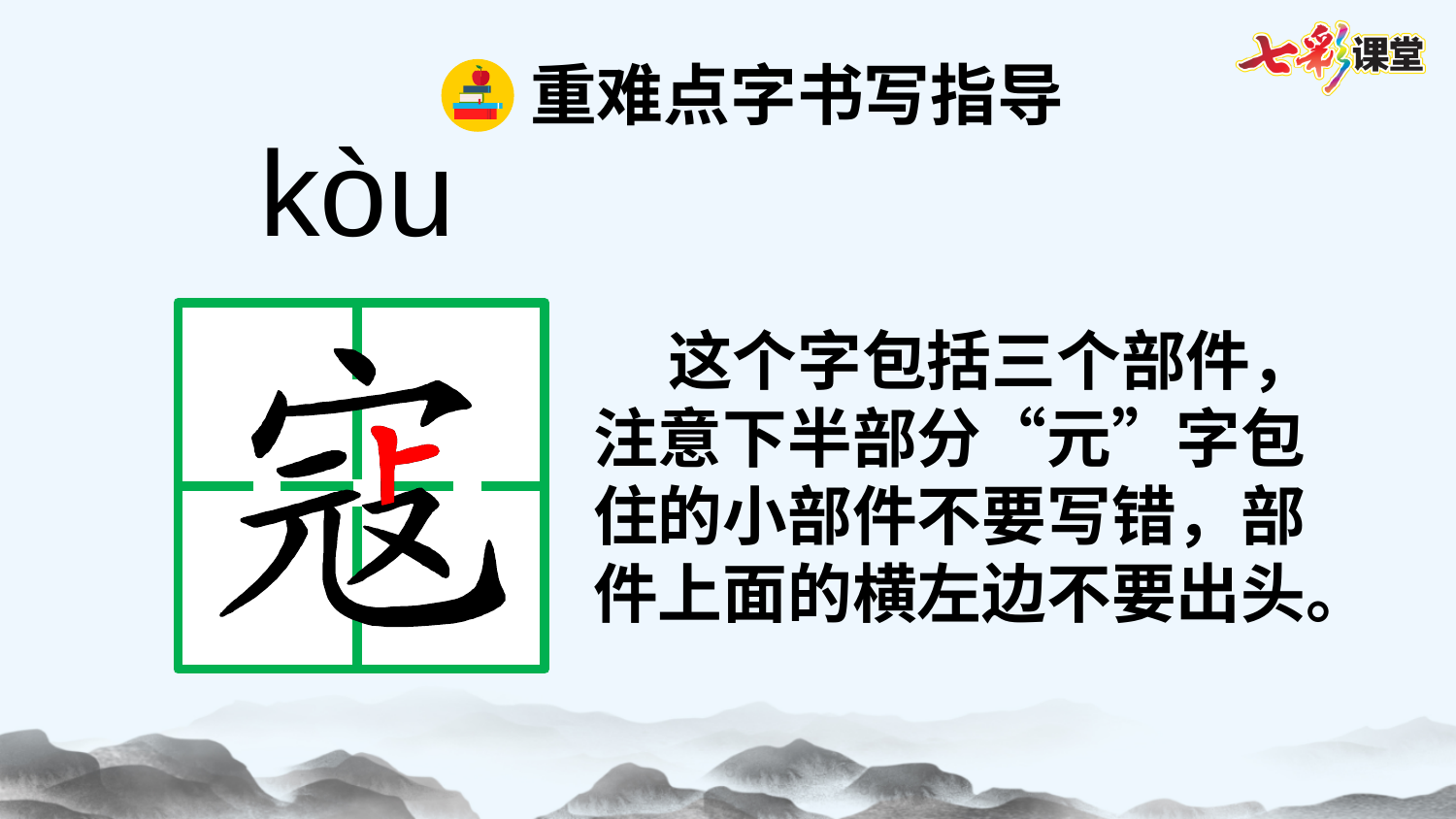

重难点字书写指导

kòu

    这个字包括三个部件，注意下半部分“元”字包住的小部件不要写错，部件上面的横左边不要出头。